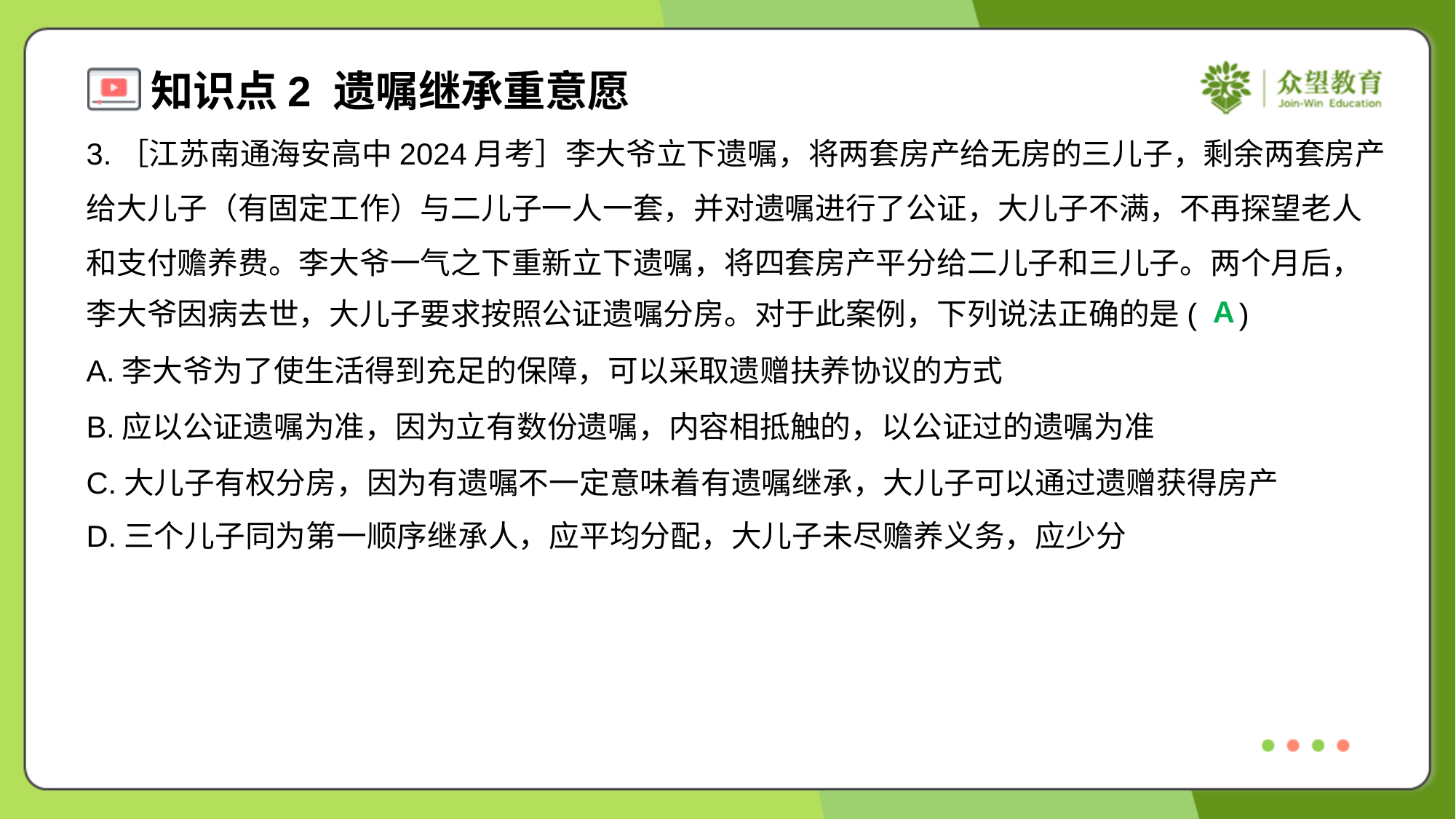

3.［江苏南通海安高中2024月考］李大爷立下遗嘱，将两套房产给无房的三儿子，剩余两套房产
给大儿子（有固定工作）与二儿子一人一套，并对遗嘱进行了公证，大儿子不满，不再探望老人
和支付赡养费。李大爷一气之下重新立下遗嘱，将四套房产平分给二儿子和三儿子。两个月后，
李大爷因病去世，大儿子要求按照公证遗嘱分房。对于此案例，下列说法正确的是(     )
A
A.李大爷为了使生活得到充足的保障，可以采取遗赠扶养协议的方式
B.应以公证遗嘱为准，因为立有数份遗嘱，内容相抵触的，以公证过的遗嘱为准
C.大儿子有权分房，因为有遗嘱不一定意味着有遗嘱继承，大儿子可以通过遗赠获得房产
D.三个儿子同为第一顺序继承人，应平均分配，大儿子未尽赡养义务，应少分